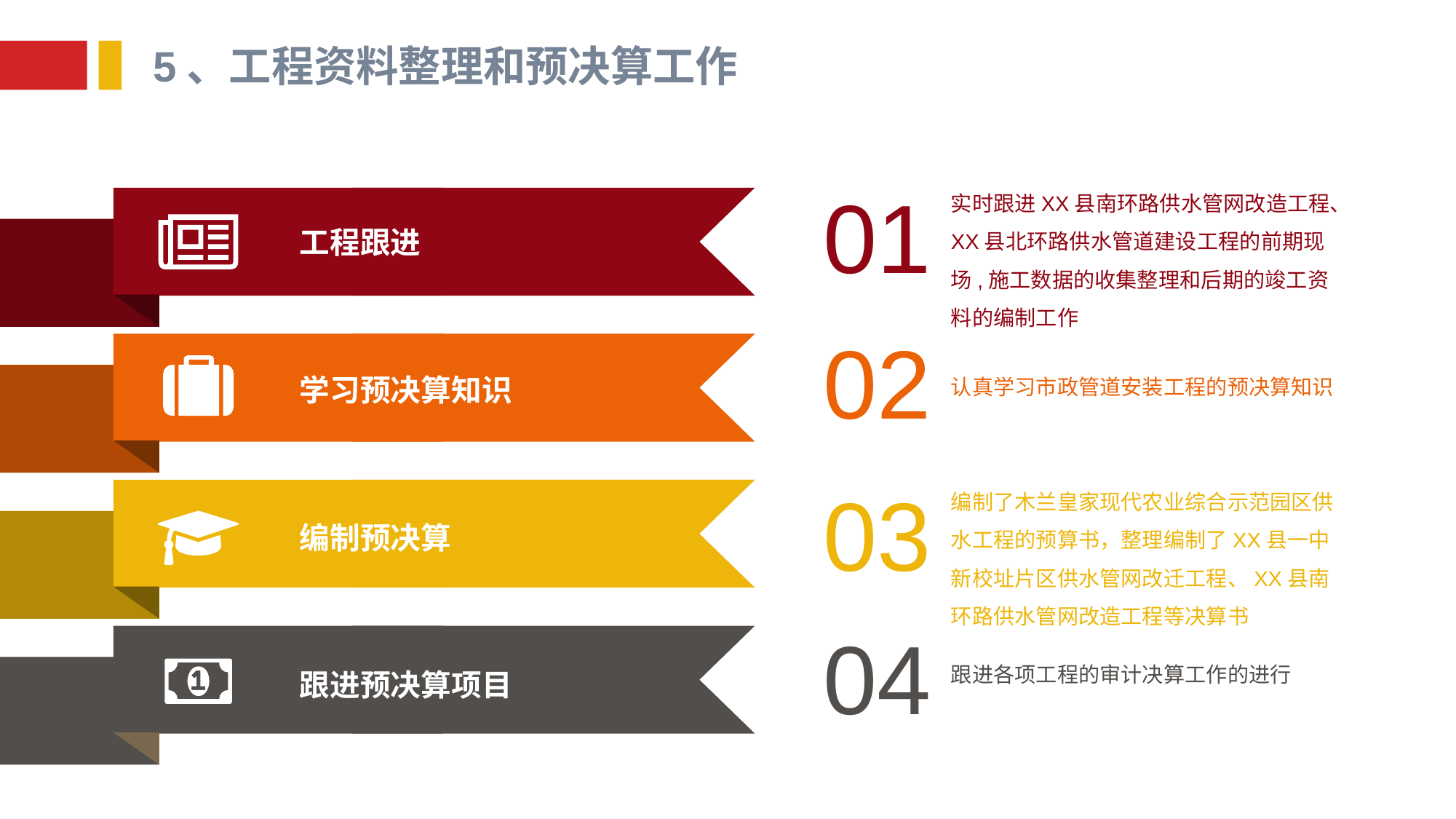

5、工程资料整理和预决算工作

01
实时跟进XX县南环路供水管网改造工程、XX县北环路供水管道建设工程的前期现场,施工数据的收集整理和后期的竣工资料的编制工作

工程跟进

02

认真学习市政管道安装工程的预决算知识

学习预决算知识
03
编制了木兰皇家现代农业综合示范园区供水工程的预算书，整理编制了XX县一中新校址片区供水管网改迁工程、XX县南环路供水管网改造工程等决算书

编制预决算
04

跟进各项工程的审计决算工作的进行

跟进预决算项目